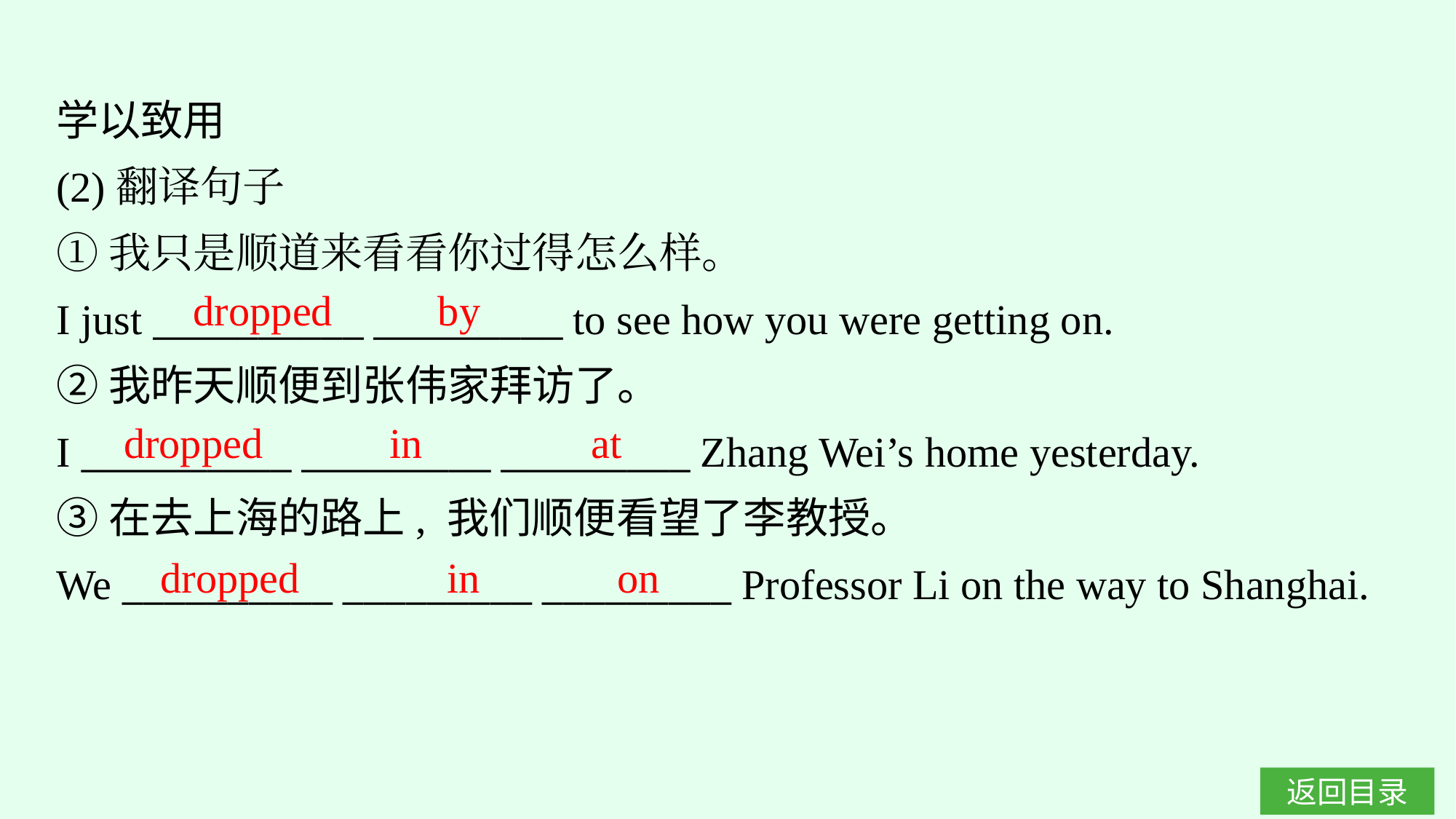

学以致用
(2)翻译句子
①我只是顺道来看看你过得怎么样。
I just __________ _________ to see how you were getting on.
②我昨天顺便到张伟家拜访了。
I __________ _________ _________ Zhang Wei’s home yesterday.
③在去上海的路上, 我们顺便看望了李教授。
We __________ _________ _________ Professor Li on the way to Shanghai.
dropped          by
dropped            in                at
dropped              in             on